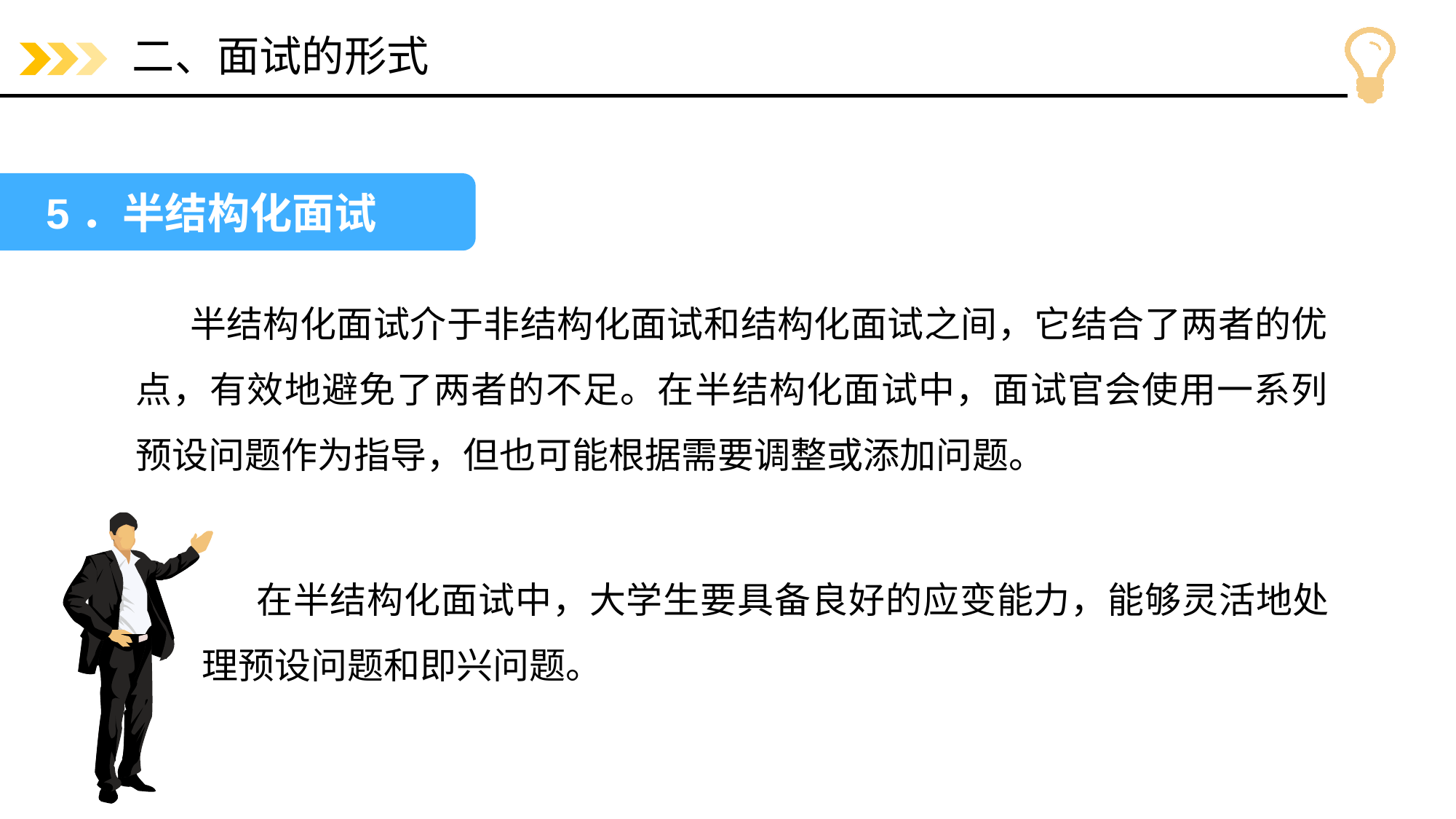

26
# 二、面试的形式
5．半结构化面试
半结构化面试介于非结构化面试和结构化面试之间，它结合了两者的优点，有效地避免了两者的不足。在半结构化面试中，面试官会使用一系列预设问题作为指导，但也可能根据需要调整或添加问题。

在半结构化面试中，大学生要具备良好的应变能力，能够灵活地处理预设问题和即兴问题。